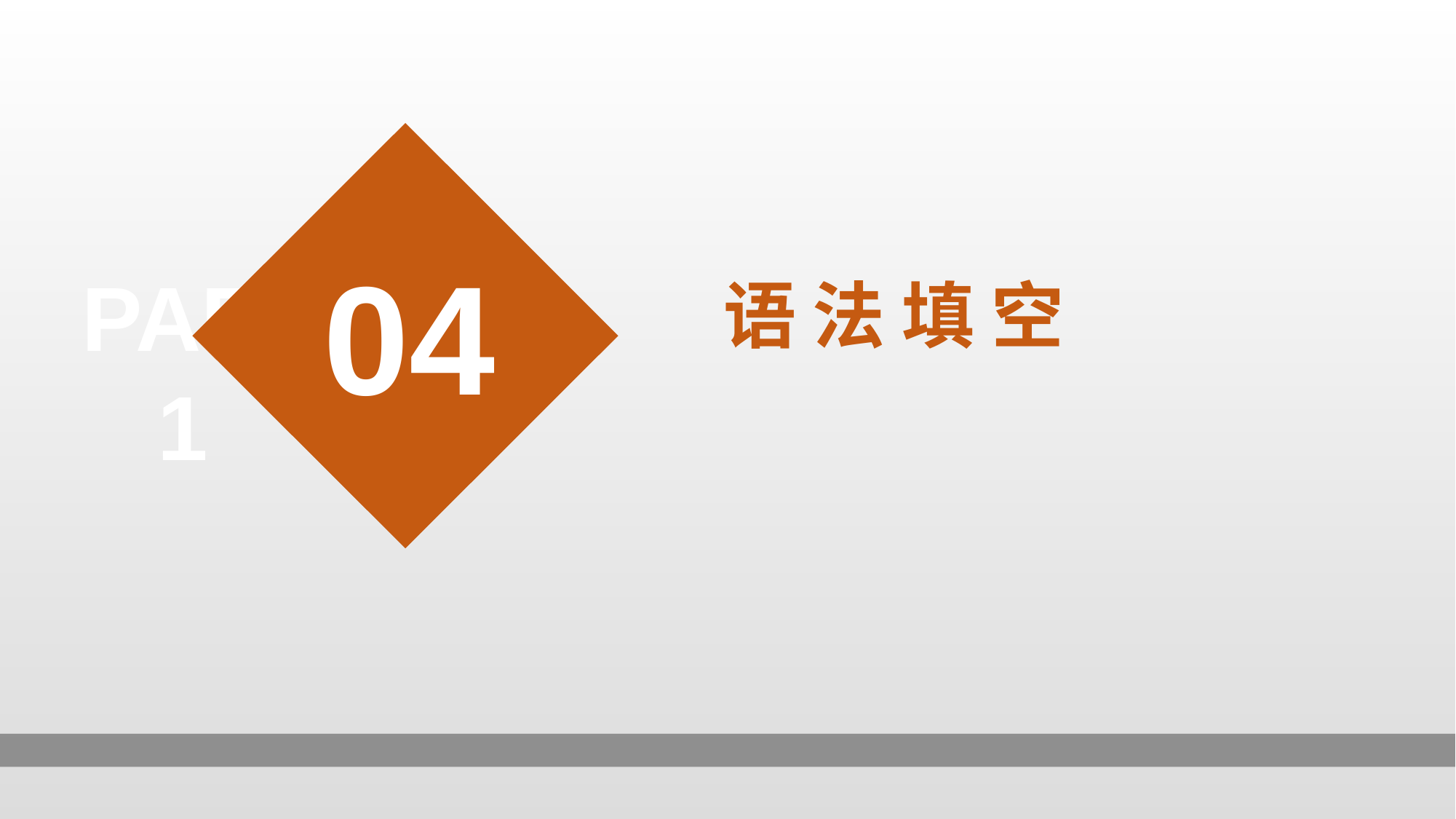

04
PART
   1
  语 法 填 空